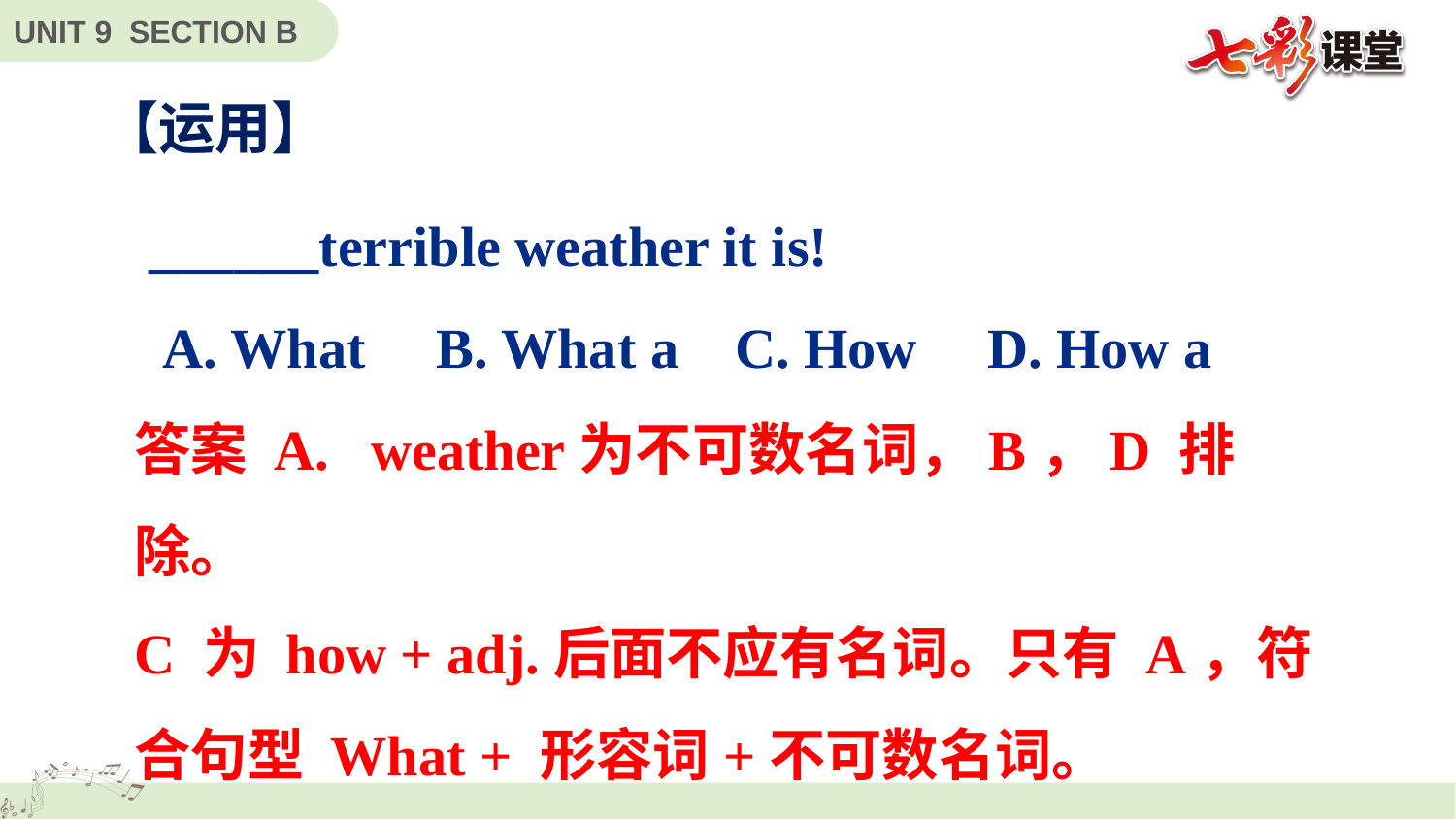

【运用】
 ______terrible weather it is!
  A. What     B. What a    C. How     D. How a
答案 A.   weather为不可数名词，B，D 排除。
C 为 how + adj.后面不应有名词。只有 A，符合句型 What + 形容词+不可数名词。